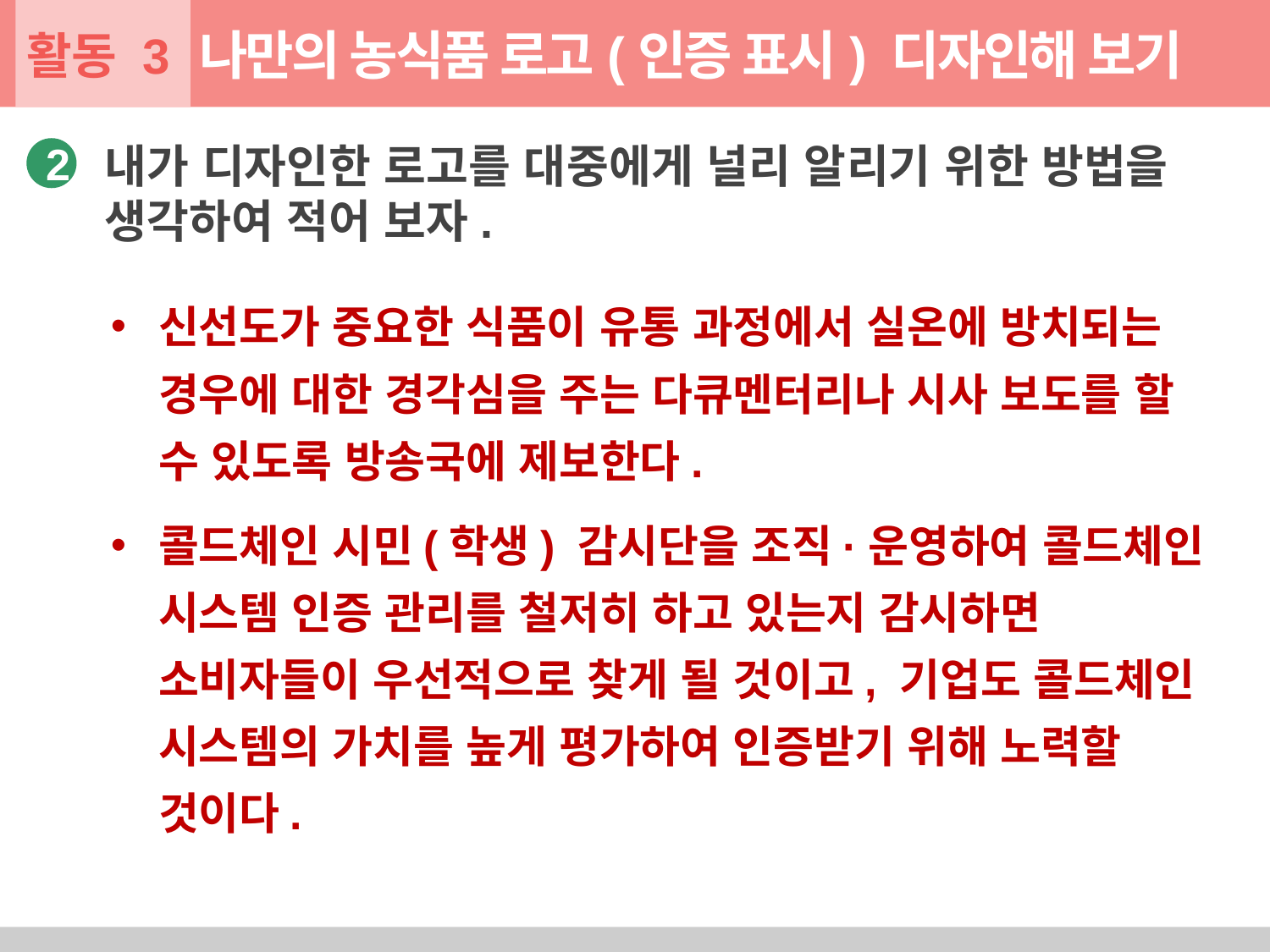

활동 3
나만의 농식품 로고(인증 표시) 디자인해 보기
내가 디자인한 로고를 대중에게 널리 알리기 위한 방법을 생각하여 적어 보자.
2
신선도가 중요한 식품이 유통 과정에서 실온에 방치되는 경우에 대한 경각심을 주는 다큐멘터리나 시사 보도를 할 수 있도록 방송국에 제보한다.
콜드체인 시민(학생) 감시단을 조직·운영하여 콜드체인 시스템 인증 관리를 철저히 하고 있는지 감시하면 소비자들이 우선적으로 찾게 될 것이고, 기업도 콜드체인 시스템의 가치를 높게 평가하여 인증받기 위해 노력할 것이다.